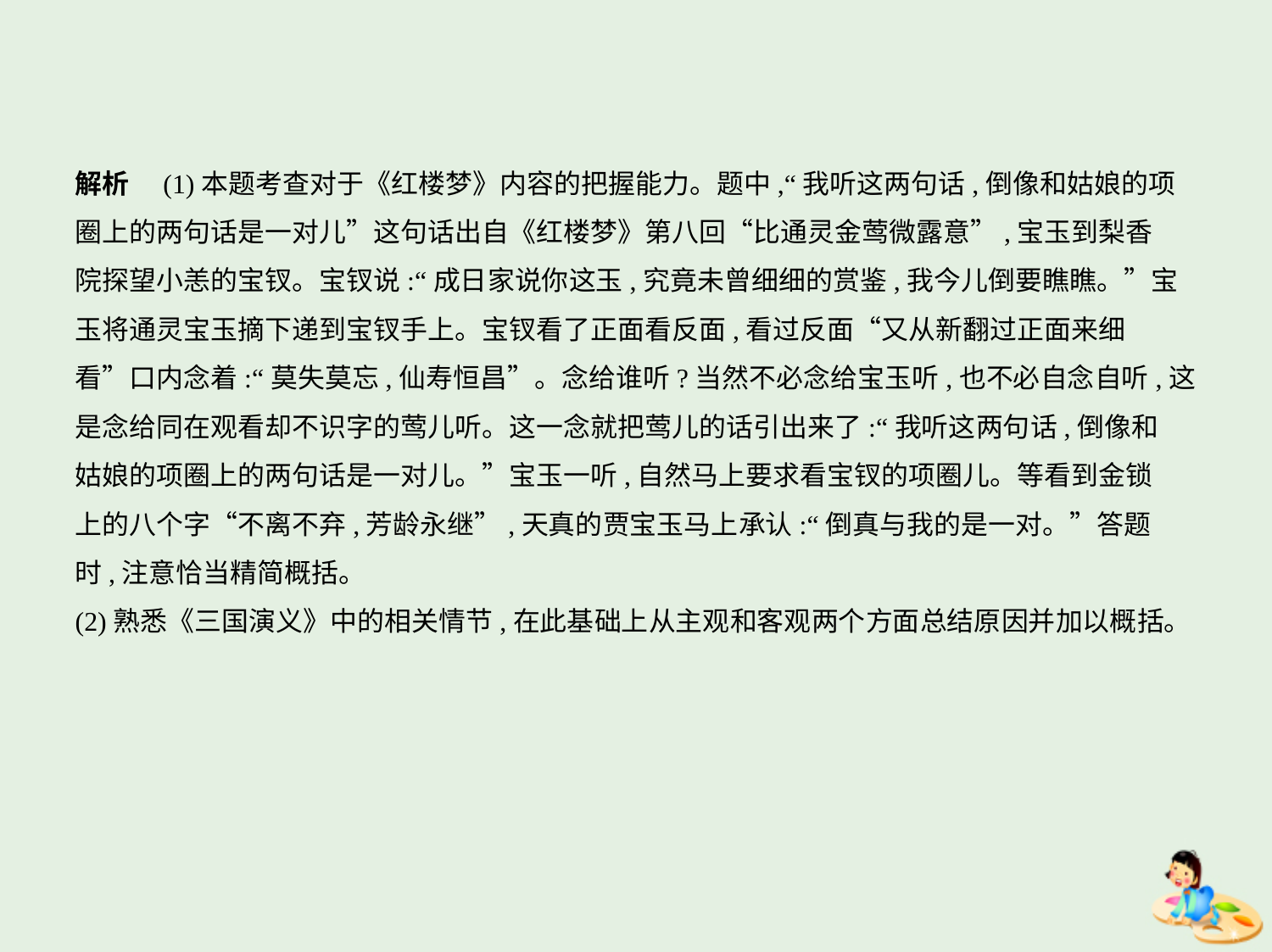

解析　(1)本题考查对于《红楼梦》内容的把握能力。题中,“我听这两句话,倒像和姑娘的项
圈上的两句话是一对儿”这句话出自《红楼梦》第八回“比通灵金莺微露意”,宝玉到梨香
院探望小恙的宝钗。宝钗说:“成日家说你这玉,究竟未曾细细的赏鉴,我今儿倒要瞧瞧。”宝
玉将通灵宝玉摘下递到宝钗手上。宝钗看了正面看反面,看过反面“又从新翻过正面来细
看”口内念着:“莫失莫忘,仙寿恒昌”。念给谁听?当然不必念给宝玉听,也不必自念自听,这
是念给同在观看却不识字的莺儿听。这一念就把莺儿的话引出来了:“我听这两句话,倒像和
姑娘的项圈上的两句话是一对儿。”宝玉一听,自然马上要求看宝钗的项圈儿。等看到金锁
上的八个字“不离不弃,芳龄永继”,天真的贾宝玉马上承认:“倒真与我的是一对。”答题
时,注意恰当精简概括。
(2)熟悉《三国演义》中的相关情节,在此基础上从主观和客观两个方面总结原因并加以概括。